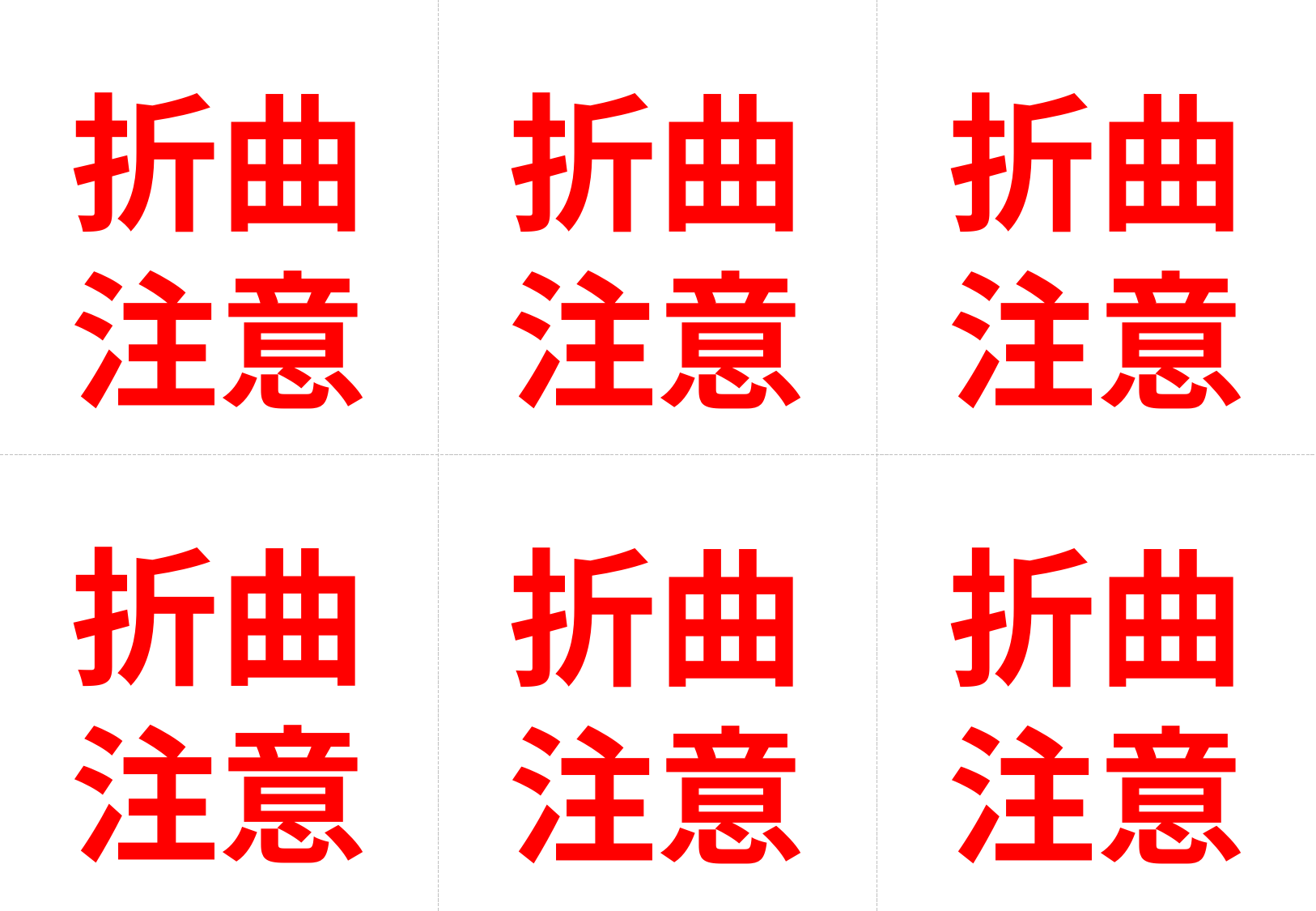

折曲
注意
折曲
注意
折曲
注意
折曲
注意
折曲
注意
折曲
注意